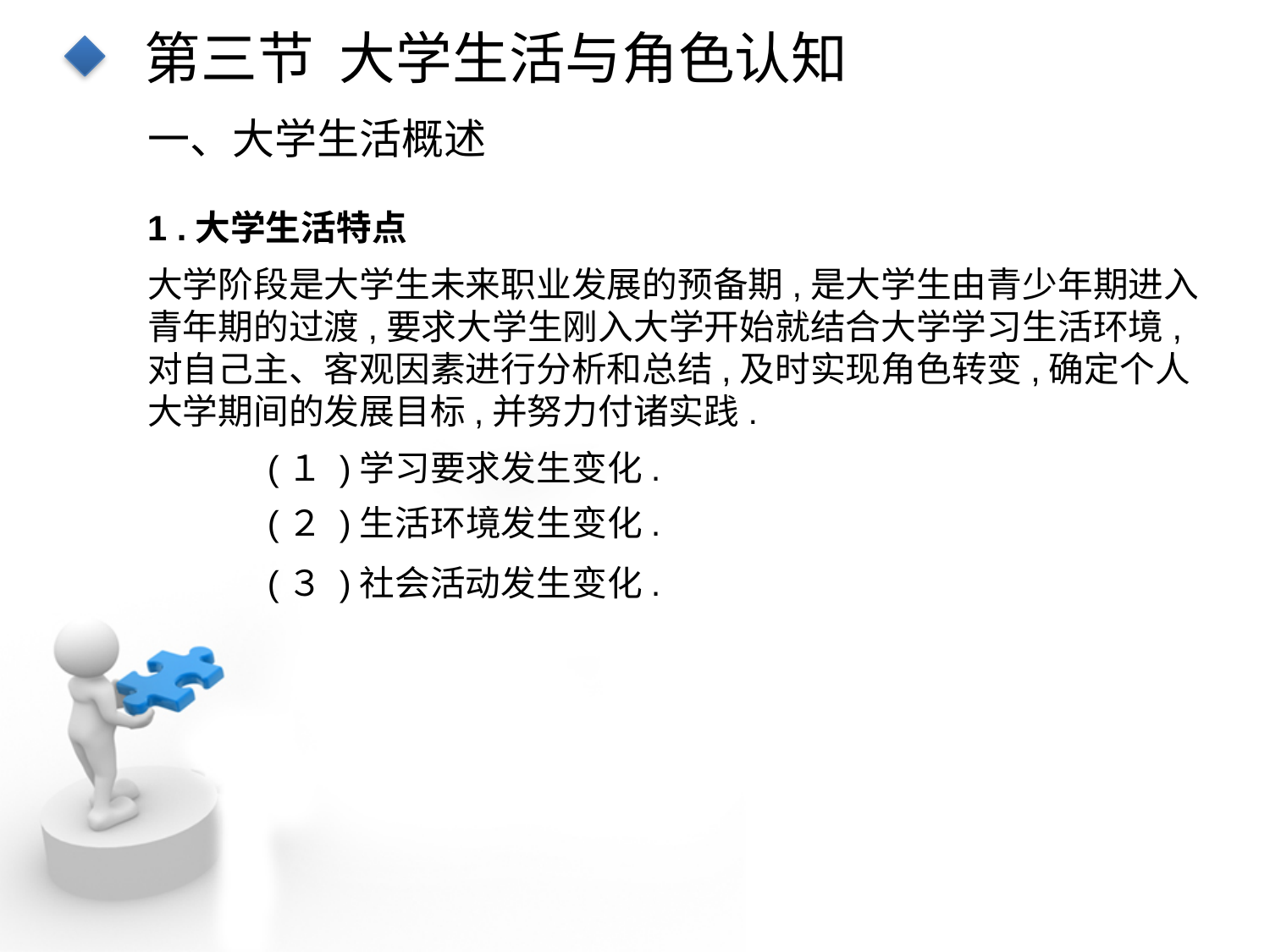

第三节  大学生活与角色认知

一、大学生活概述

1 .大学生活特点
大学阶段是大学生未来职业发展的预备期,是大学生由青少年期进入青年期的过渡,要求大学生刚入大学开始就结合大学学习生活环境,对自己主、客观因素进行分析和总结,及时实现角色转变,确定个人大学期间的发展目标,并努力付诸实践.
点击添加文本
点击添加文本
(１ )学习要求发生变化.
(２ )生活环境发生变化.
(３ )社会活动发生变化.
点击添加文本
点击添加文本